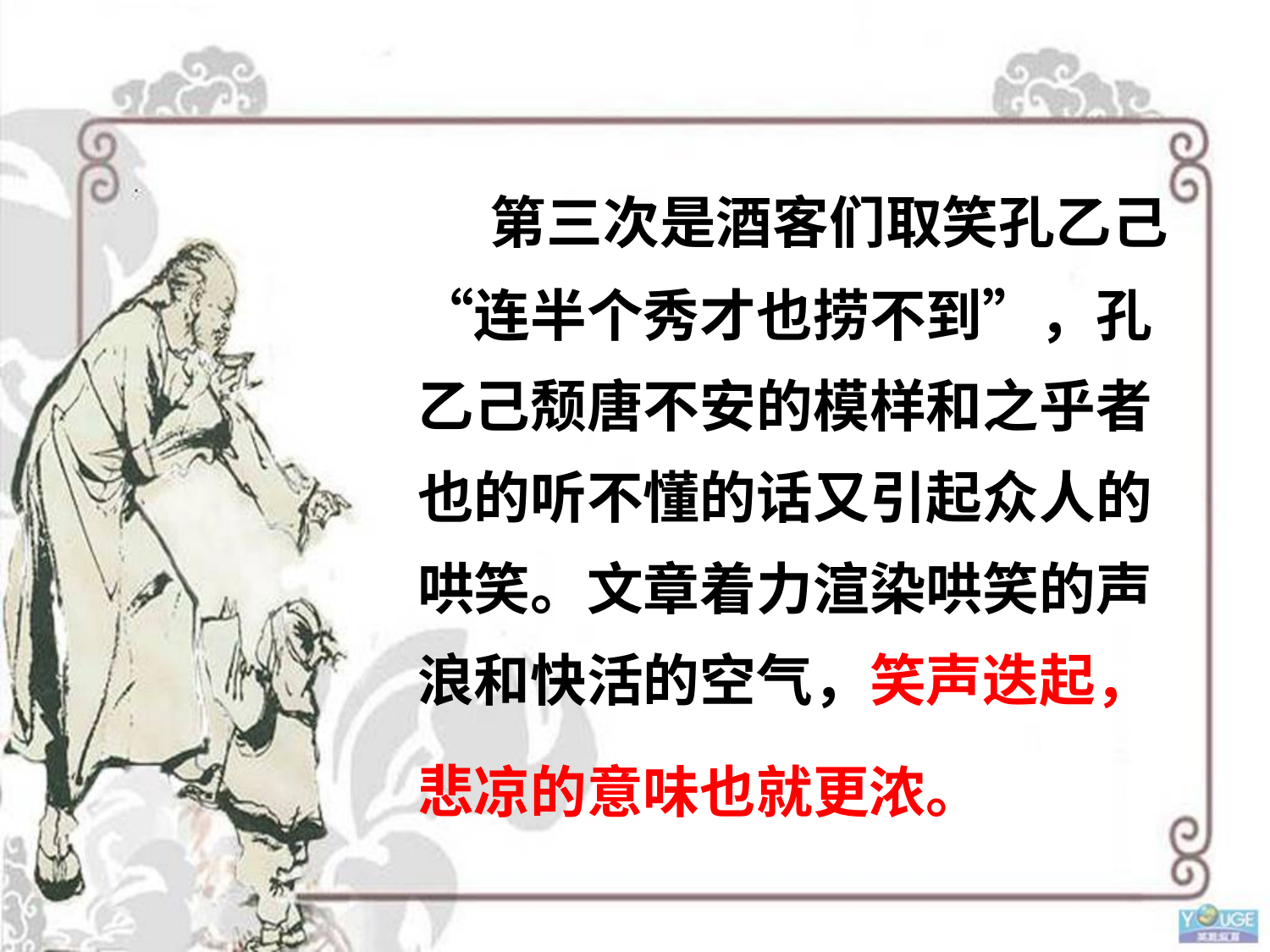

第三次是酒客们取笑孔乙己“连半个秀才也捞不到”，孔乙己颓唐不安的模样和之乎者也的听不懂的话又引起众人的哄笑。文章着力渲染哄笑的声浪和快活的空气，笑声迭起，悲凉的意味也就更浓。